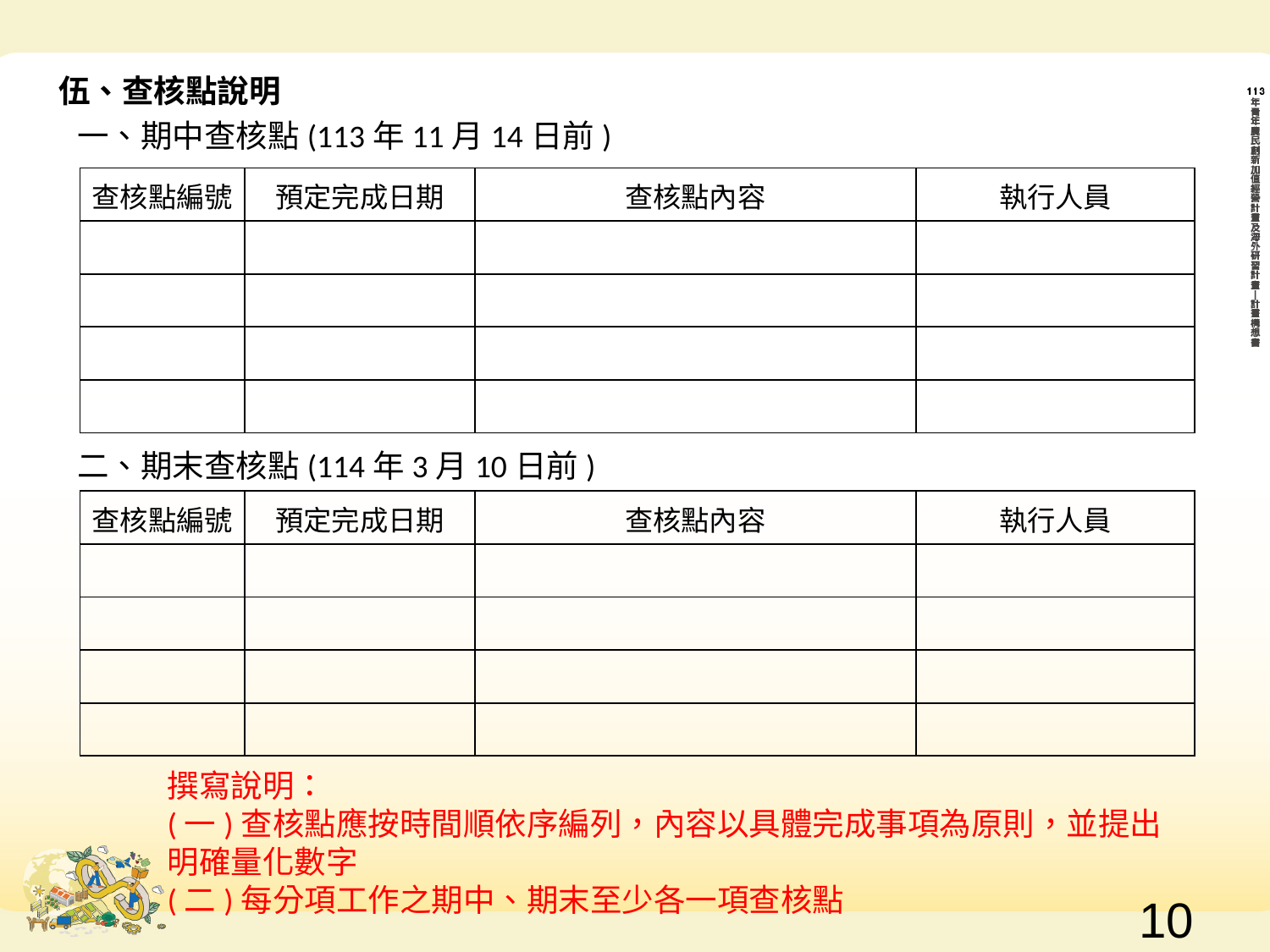

伍、查核點說明
一、期中查核點(113年11月14日前)
| 查核點編號 | 預定完成日期 | 查核點內容 | 執行人員 |
| --- | --- | --- | --- |
|  |  |  |  |
|  |  |  |  |
|  |  |  |  |
|  |  |  |  |
二、期末查核點(114年3月10日前)
| 查核點編號 | 預定完成日期 | 查核點內容 | 執行人員 |
| --- | --- | --- | --- |
|  |  |  |  |
|  |  |  |  |
|  |  |  |  |
|  |  |  |  |
撰寫說明：
(一)查核點應按時間順依序編列，內容以具體完成事項為原則，並提出明確量化數字
(二)每分項工作之期中、期末至少各一項查核點
10